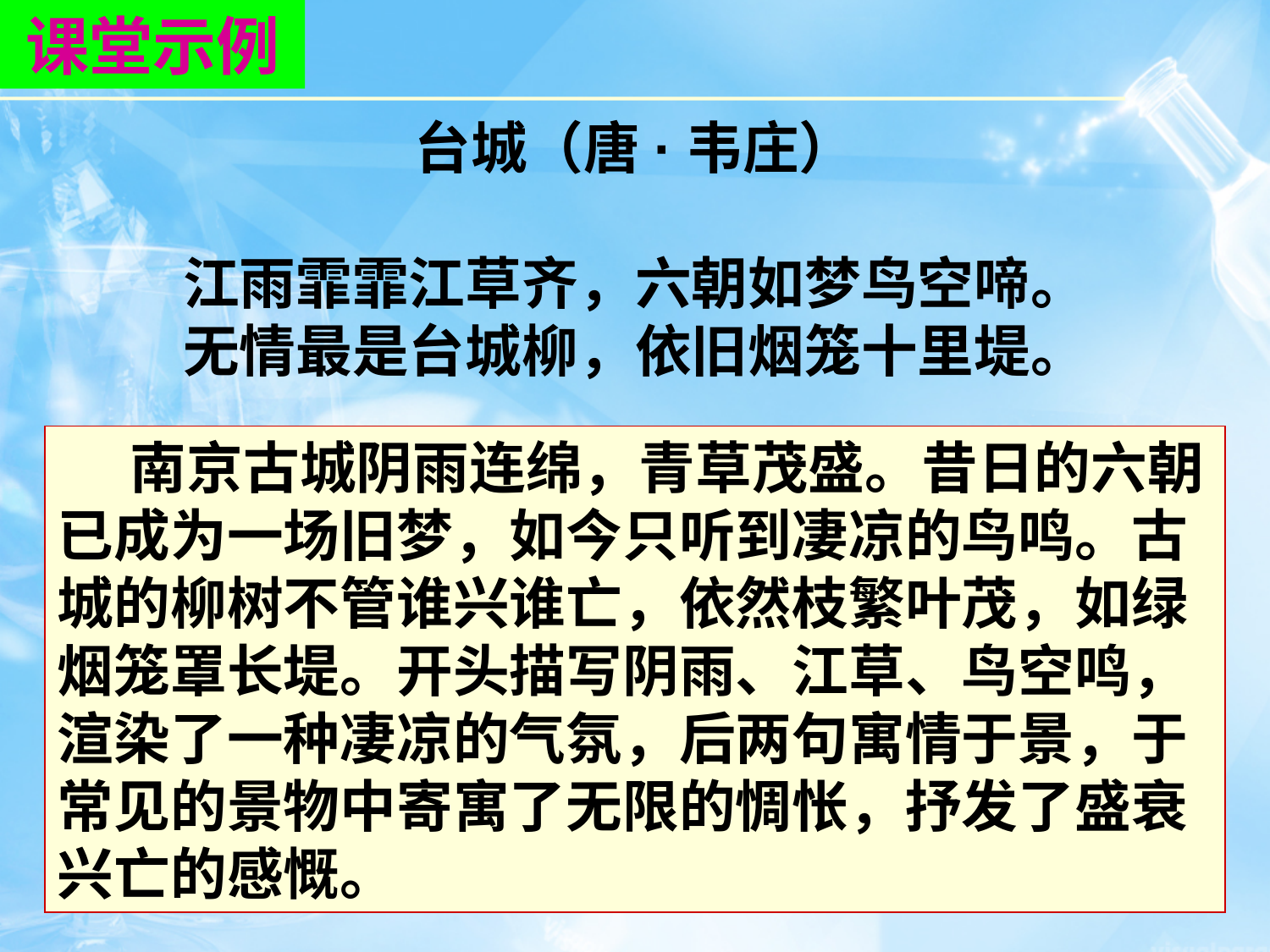

课堂示例
台城（唐·韦庄）

江雨霏霏江草齐，六朝如梦鸟空啼。
无情最是台城柳，依旧烟笼十里堤。
        南京古城阴雨连绵，青草茂盛。昔日的六朝已成为一场旧梦，如今只听到凄凉的鸟鸣。古城的柳树不管谁兴谁亡，依然枝繁叶茂，如绿烟笼罩长堤。开头描写阴雨、江草、鸟空鸣，渲染了一种凄凉的气氛，后两句寓情于景，于常见的景物中寄寓了无限的惆怅，抒发了盛衰兴亡的感慨。